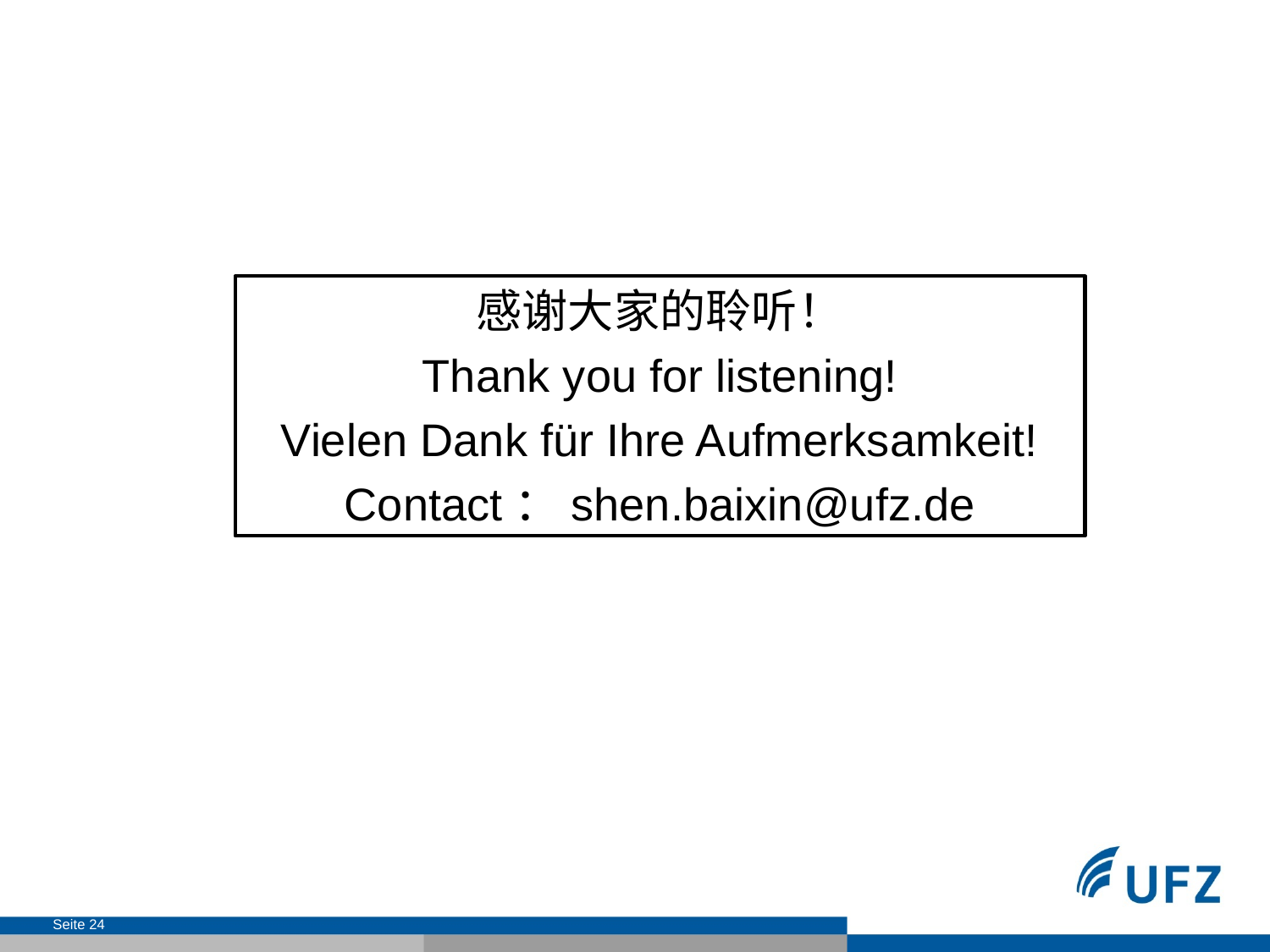

感谢大家的聆听！
Thank you for listening!
Vielen Dank für Ihre Aufmerksamkeit!
Contact：shen.baixin@ufz.de
Seite 24